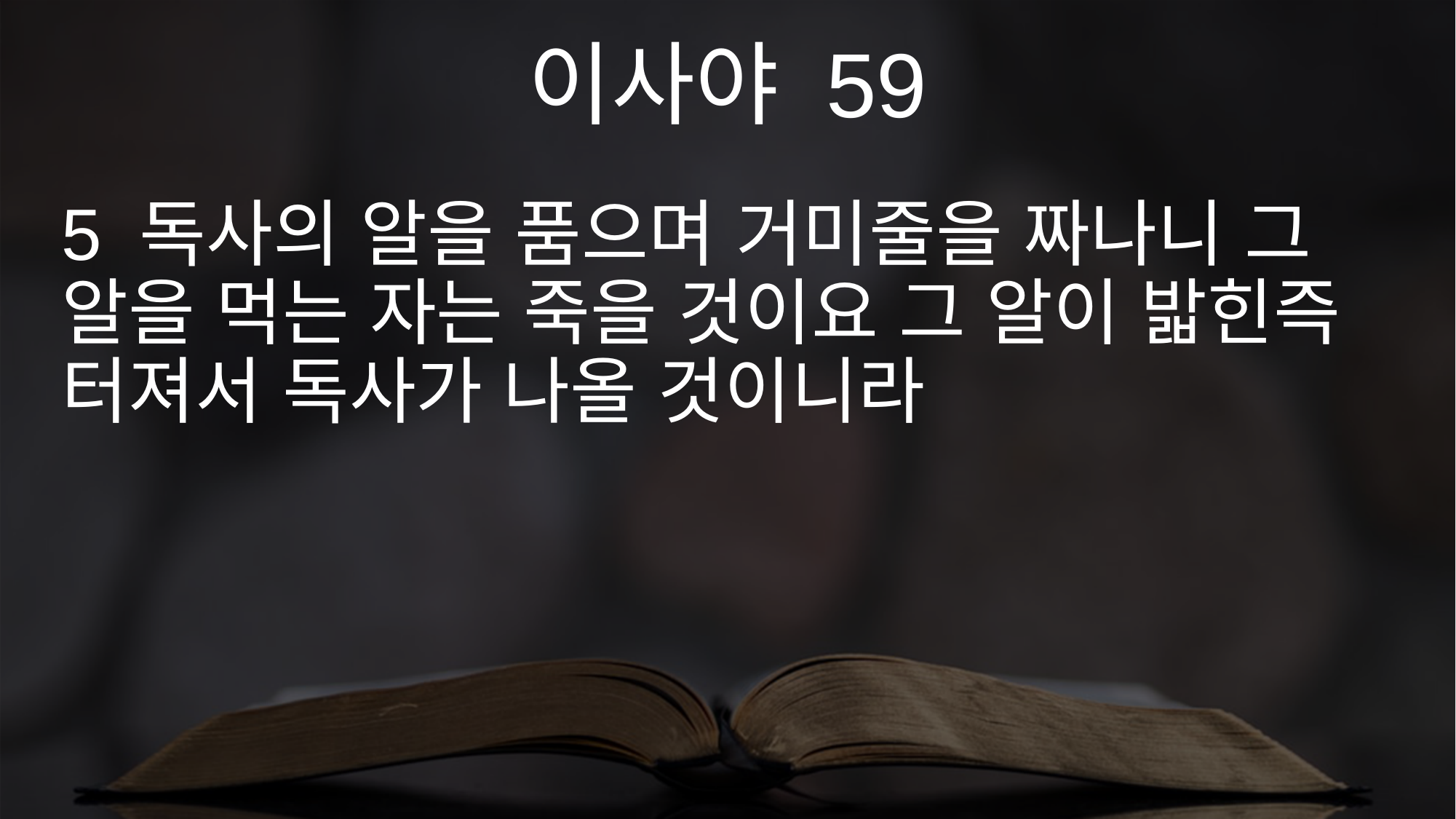

이사야 59
5 독사의 알을 품으며 거미줄을 짜나니 그 알을 먹는 자는 죽을 것이요 그 알이 밟힌즉 터져서 독사가 나올 것이니라